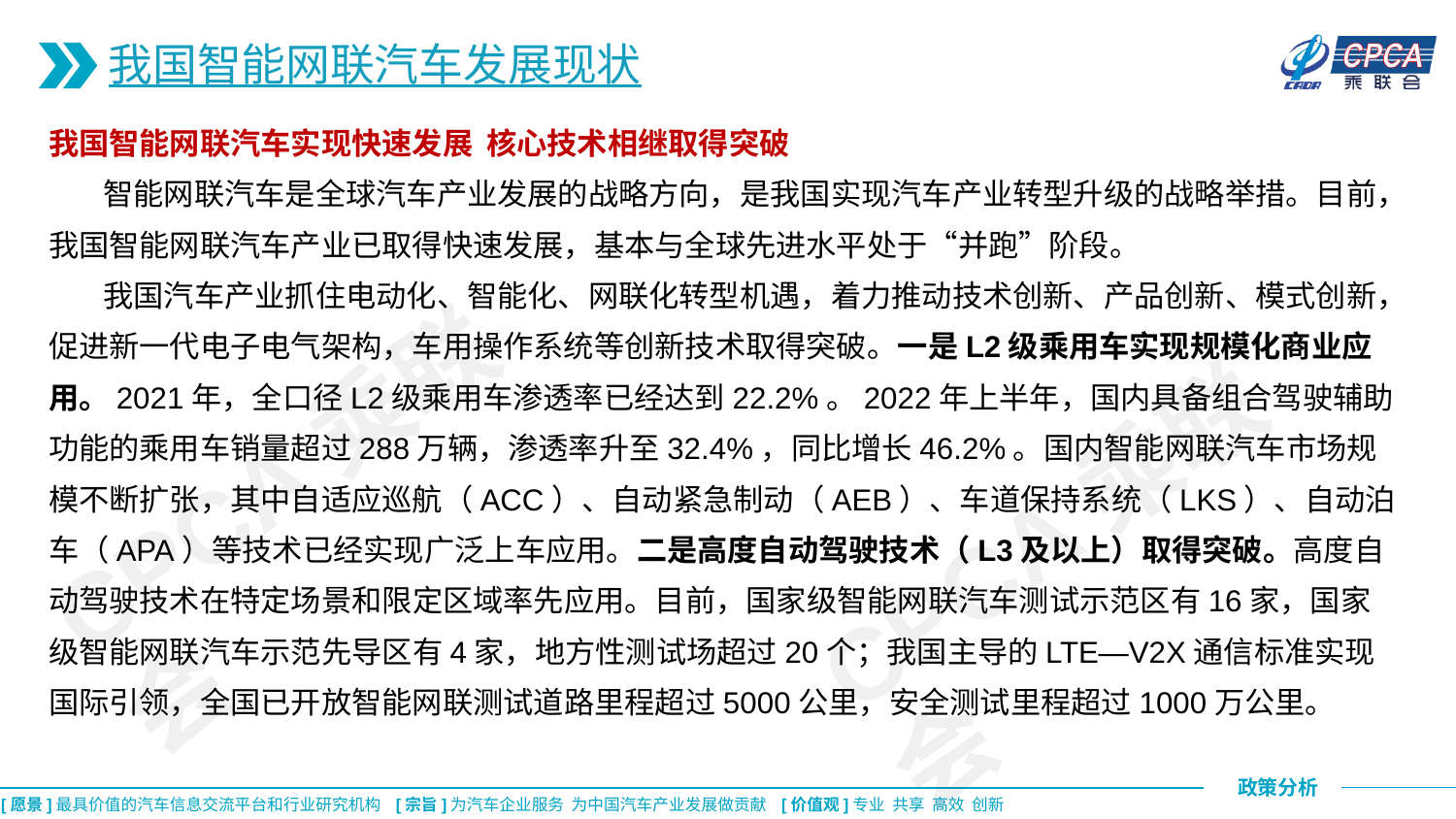

我国智能网联汽车发展现状
我国智能网联汽车实现快速发展  核心技术相继取得突破
       智能网联汽车是全球汽车产业发展的战略方向，是我国实现汽车产业转型升级的战略举措。目前，我国智能网联汽车产业已取得快速发展，基本与全球先进水平处于“并跑”阶段。
       我国汽车产业抓住电动化、智能化、网联化转型机遇，着力推动技术创新、产品创新、模式创新，促进新一代电子电气架构，车用操作系统等创新技术取得突破。一是L2级乘用车实现规模化商业应用。2021年，全口径L2级乘用车渗透率已经达到22.2%。2022年上半年，国内具备组合驾驶辅助功能的乘用车销量超过288万辆，渗透率升至32.4%，同比增长46.2%。国内智能网联汽车市场规模不断扩张，其中自适应巡航（ACC）、自动紧急制动（AEB）、车道保持系统（LKS）、自动泊车（APA）等技术已经实现广泛上车应用。二是高度自动驾驶技术（L3及以上）取得突破。高度自动驾驶技术在特定场景和限定区域率先应用。目前，国家级智能网联汽车测试示范区有16家，国家级智能网联汽车示范先导区有4家，地方性测试场超过20个；我国主导的LTE—V2X通信标准实现国际引领，全国已开放智能网联测试道路里程超过5000公里，安全测试里程超过1000万公里。
CPCA乘联会
CPCA乘联会